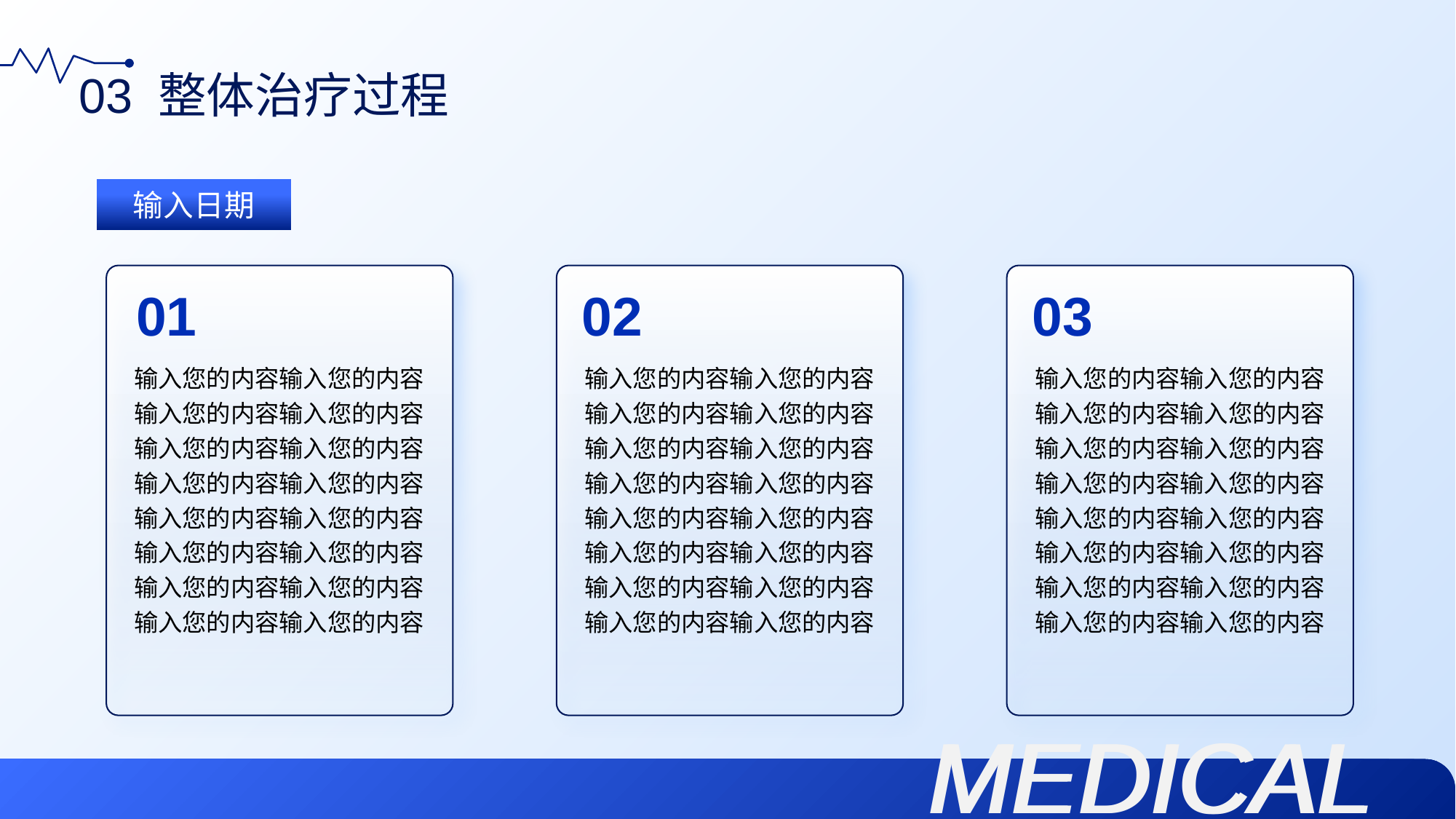

03 整体治疗过程
输入日期

01
02
03
输入您的内容输入您的内容输入您的内容输入您的内容输入您的内容输入您的内容输入您的内容输入您的内容输入您的内容输入您的内容
输入您的内容输入您的内容
输入您的内容输入您的内容
输入您的内容输入您的内容

输入您的内容输入您的内容输入您的内容输入您的内容输入您的内容输入您的内容输入您的内容输入您的内容输入您的内容输入您的内容
输入您的内容输入您的内容
输入您的内容输入您的内容
输入您的内容输入您的内容

输入您的内容输入您的内容输入您的内容输入您的内容输入您的内容输入您的内容输入您的内容输入您的内容输入您的内容输入您的内容
输入您的内容输入您的内容
输入您的内容输入您的内容
输入您的内容输入您的内容

MEDICAL
MEDICAL